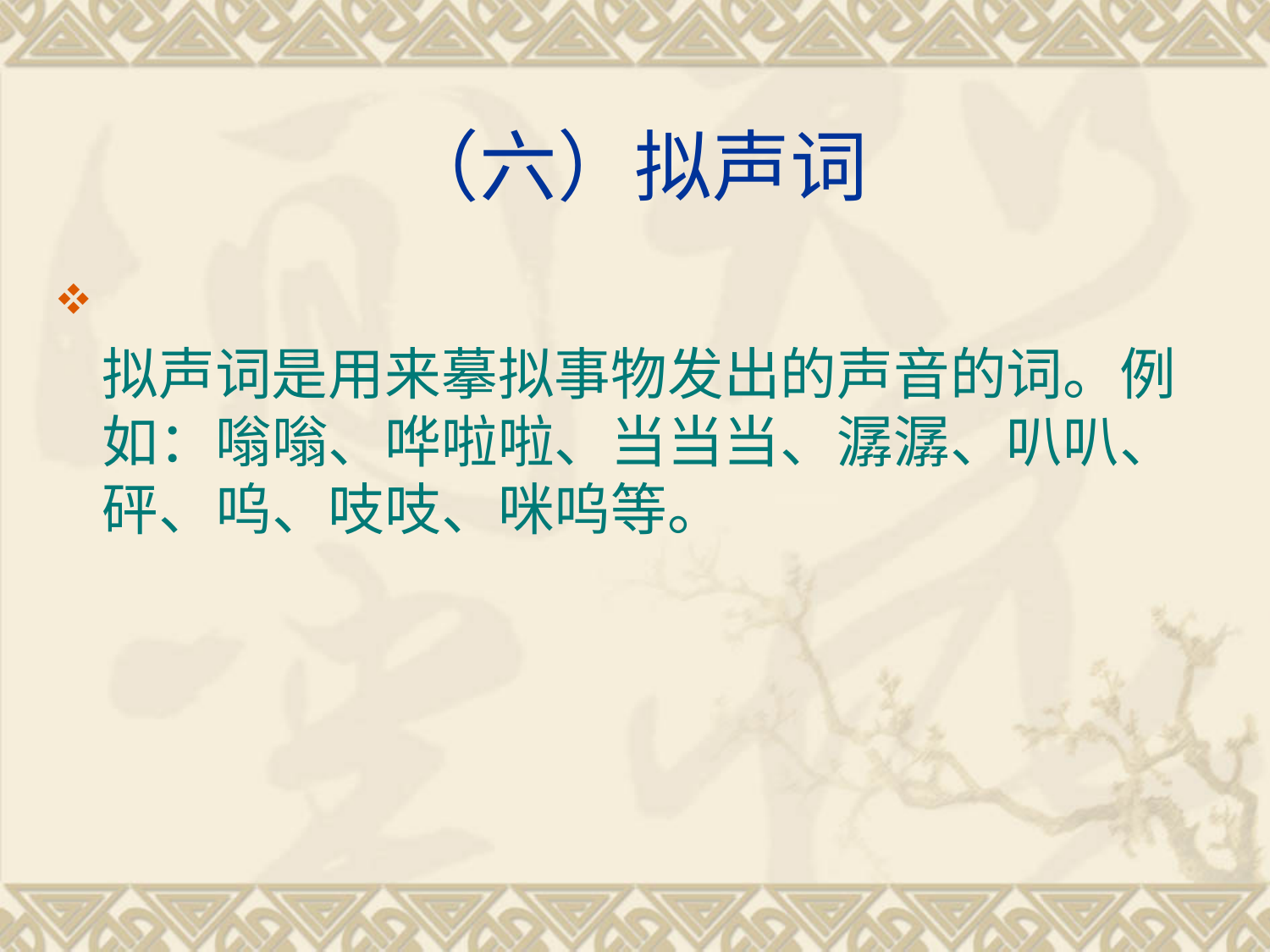

# （六）拟声词
拟声词是用来摹拟事物发出的声音的词。例如：嗡嗡、哗啦啦、当当当、潺潺、叭叭、砰、呜、吱吱、咪呜等。